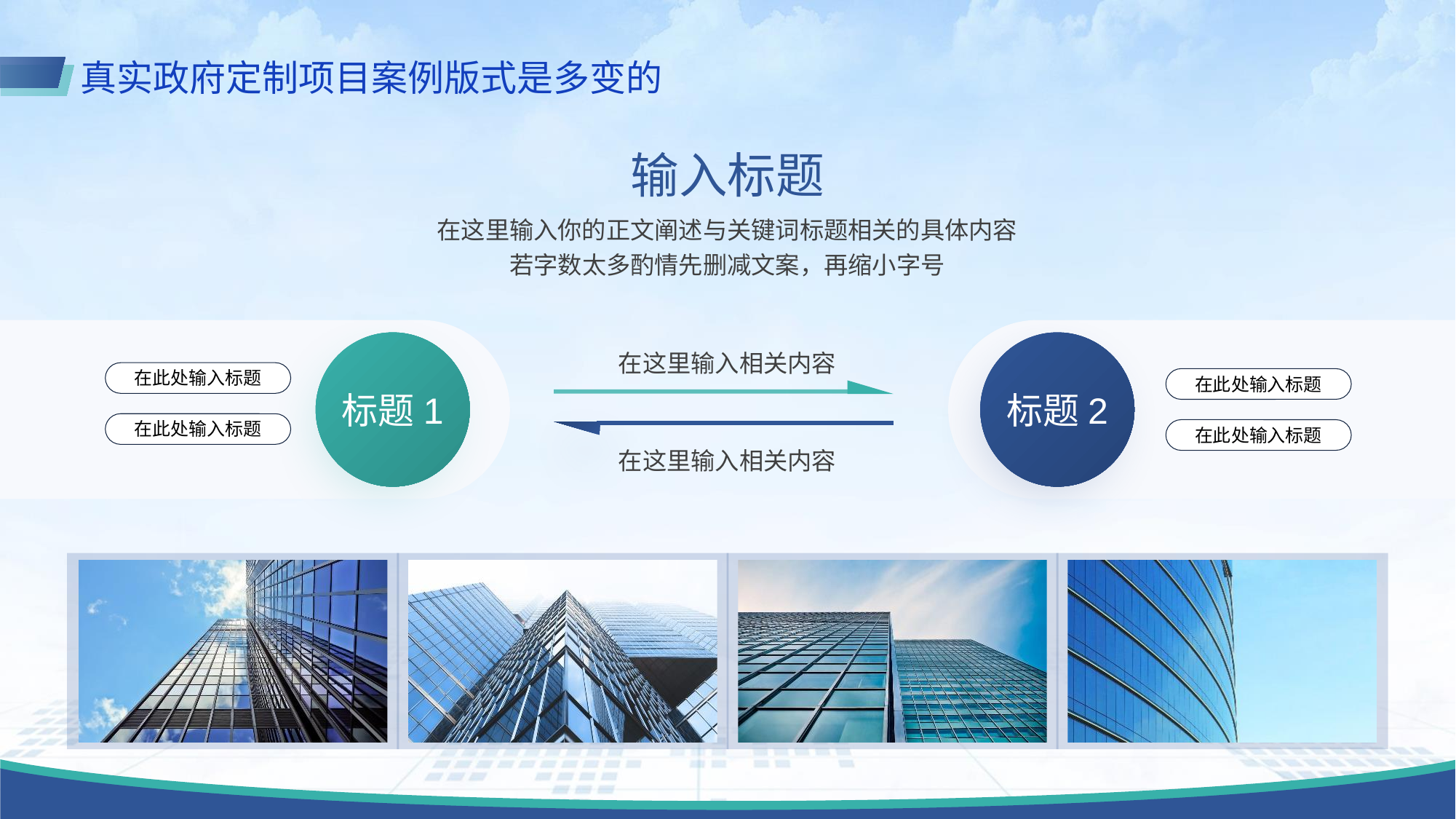

真实政府定制项目案例版式是多变的
输入标题
在这里输入你的正文阐述与关键词标题相关的具体内容
若字数太多酌情先删减文案，再缩小字号

在这里输入相关内容

在此处输入标题

在此处输入标题

在此处输入标题

在此处输入标题

标题1
标题2

在这里输入相关内容